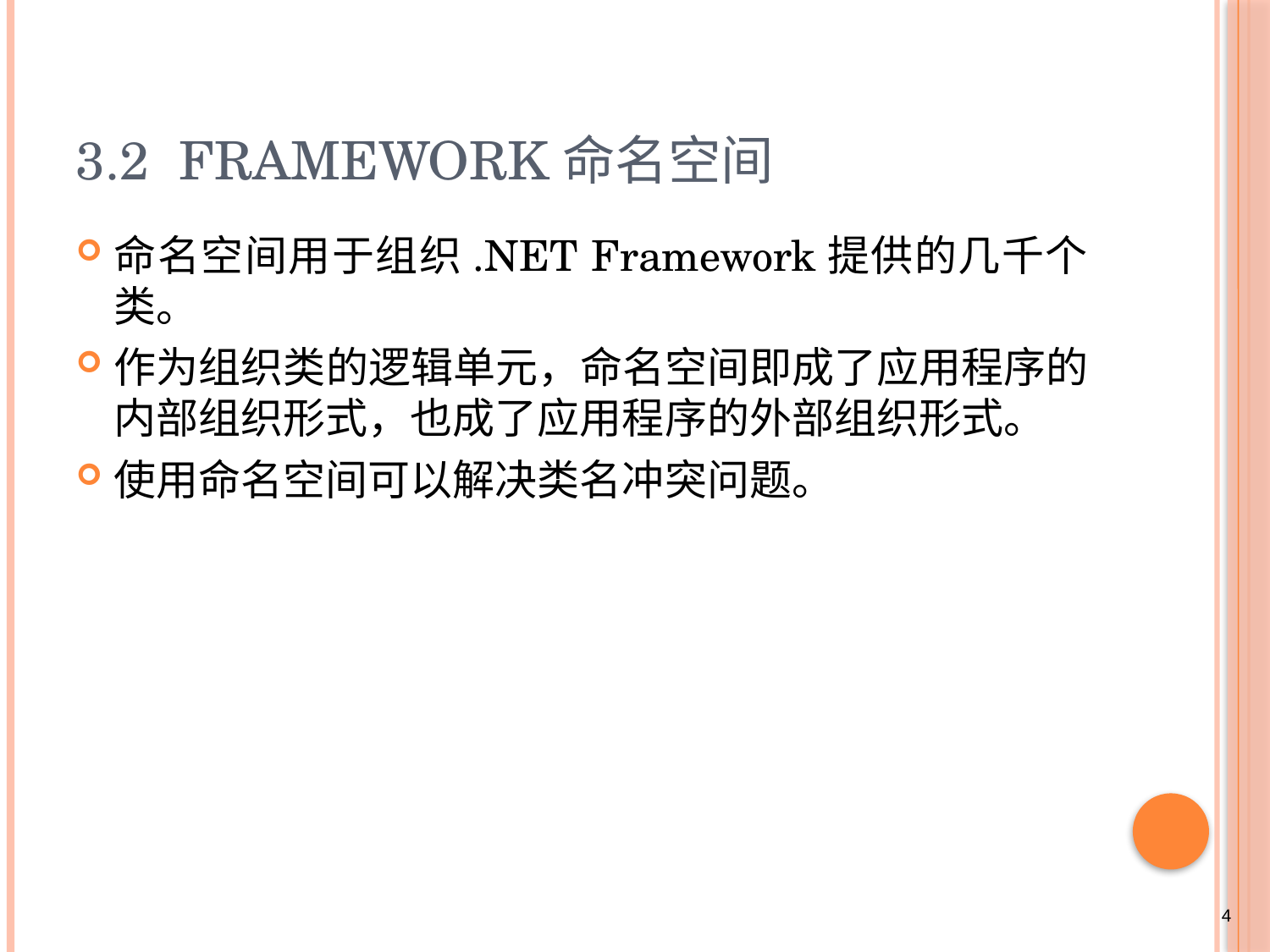

# 3.2  Framework命名空间
命名空间用于组织.NET Framework提供的几千个类。
作为组织类的逻辑单元，命名空间即成了应用程序的内部组织形式，也成了应用程序的外部组织形式。
使用命名空间可以解决类名冲突问题。
4